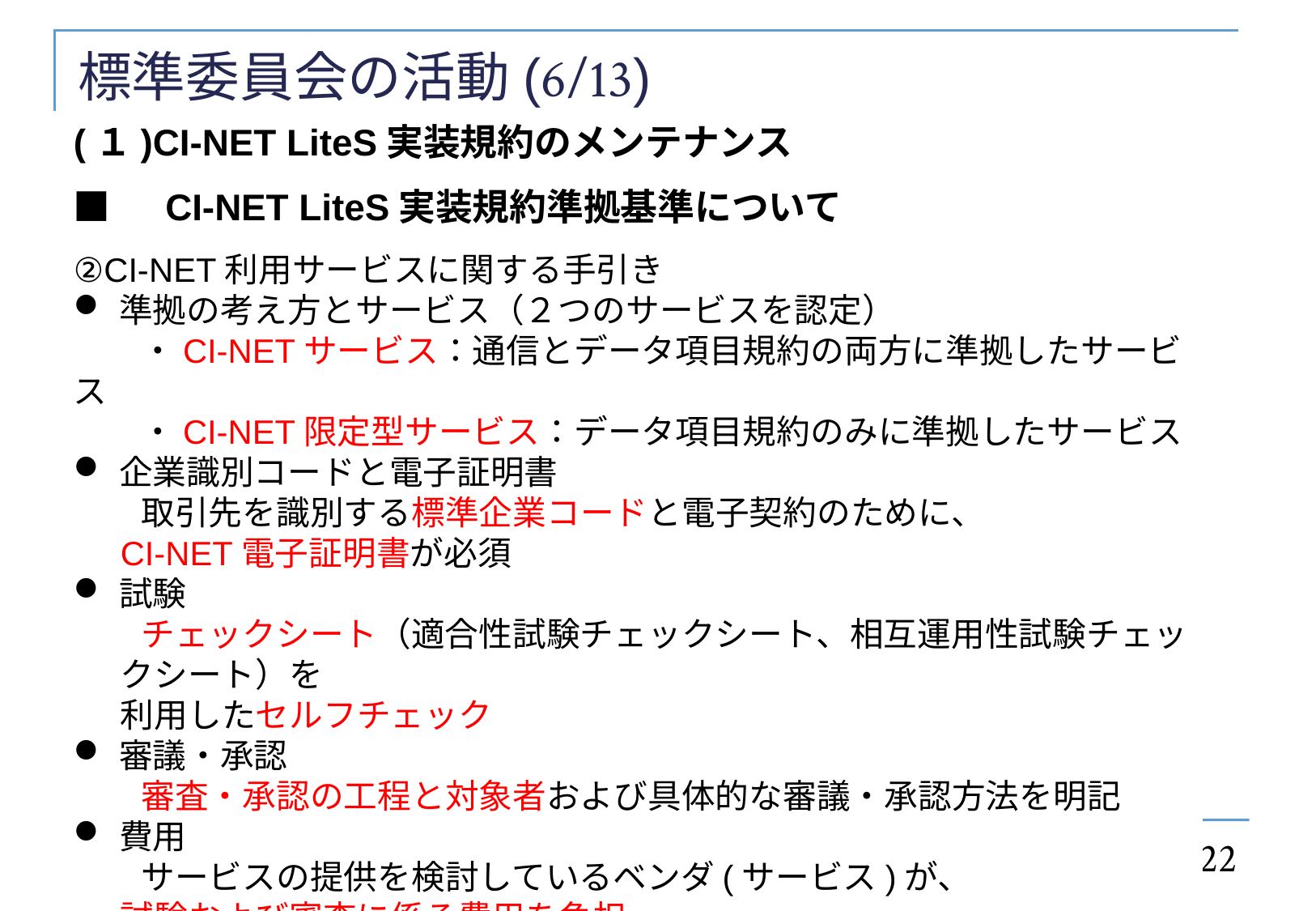

# 標準委員会の活動(6/13)
(１)CI-NET LiteS実装規約のメンテナンス
■　CI-NET LiteS実装規約準拠基準について
②CI-NET利用サービスに関する手引き
準拠の考え方とサービス（２つのサービスを認定）
　　・CI-NETサービス：通信とデータ項目規約の両方に準拠したサービス
　　・CI-NET限定型サービス：データ項目規約のみに準拠したサービス
企業識別コードと電子証明書
　　取引先を識別する標準企業コードと電子契約のために、
CI-NET電子証明書が必須
試験
　　チェックシート（適合性試験チェックシート、相互運用性試験チェックシート）を
利用したセルフチェック
審議・承認
　　審査・承認の工程と対象者および具体的な審議・承認方法を明記
費用
　　サービスの提供を検討しているベンダ(サービス)が、
試験および審査に係る費用を負担
22